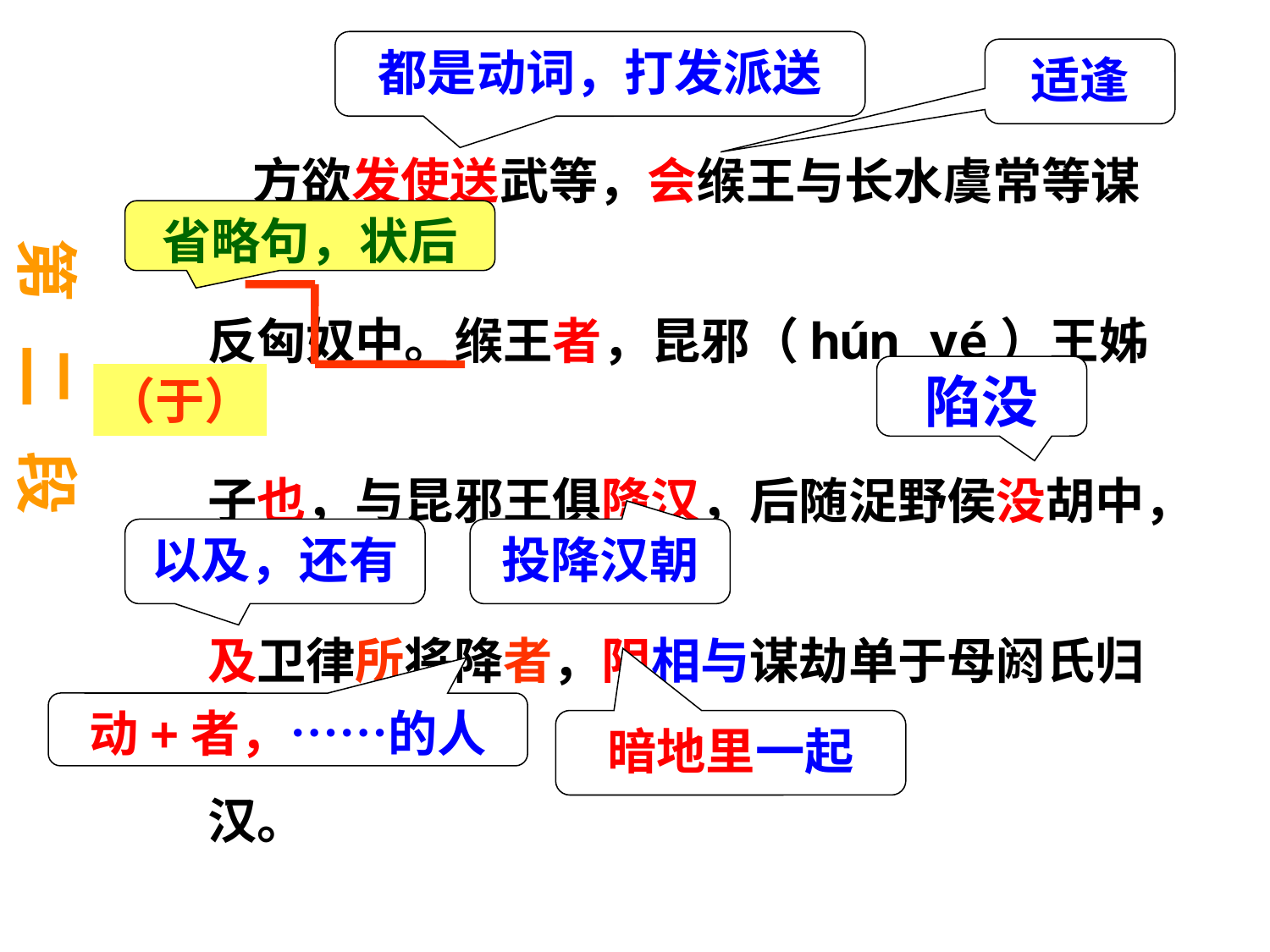

都是动词，打发派送
适逢
   方欲发使送武等，会缑王与长水虞常等谋反匈奴中。缑王者，昆邪（hún yé）王姊子也，与昆邪王俱降汉，后随浞野侯没胡中，及卫律所将降者，阴相与谋劫单于母阏氏归汉。
省略句，状后
第   二   段

陷没
（于）
以及，还有
投降汉朝
动+者，……的人
暗地里一起